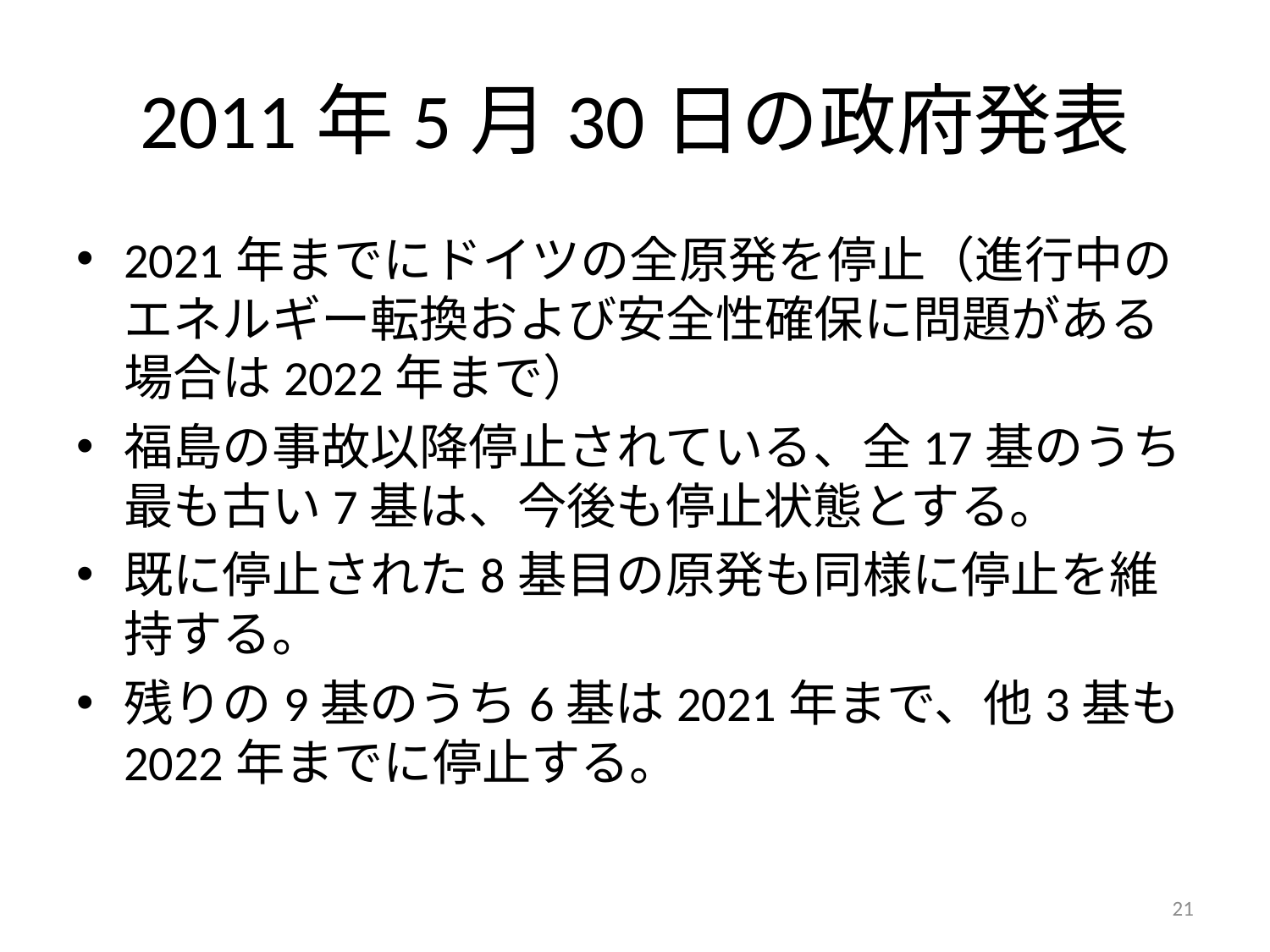

# 2011年5月30日の政府発表
2021年までにドイツの全原発を停止（進行中のエネルギー転換および安全性確保に問題がある場合は2022年まで）
福島の事故以降停止されている、全17基のうち最も古い7基は、今後も停止状態とする。
既に停止された8基目の原発も同様に停止を維持する。
残りの9基のうち6基は2021年まで、他3基も 2022年までに停止する。
21